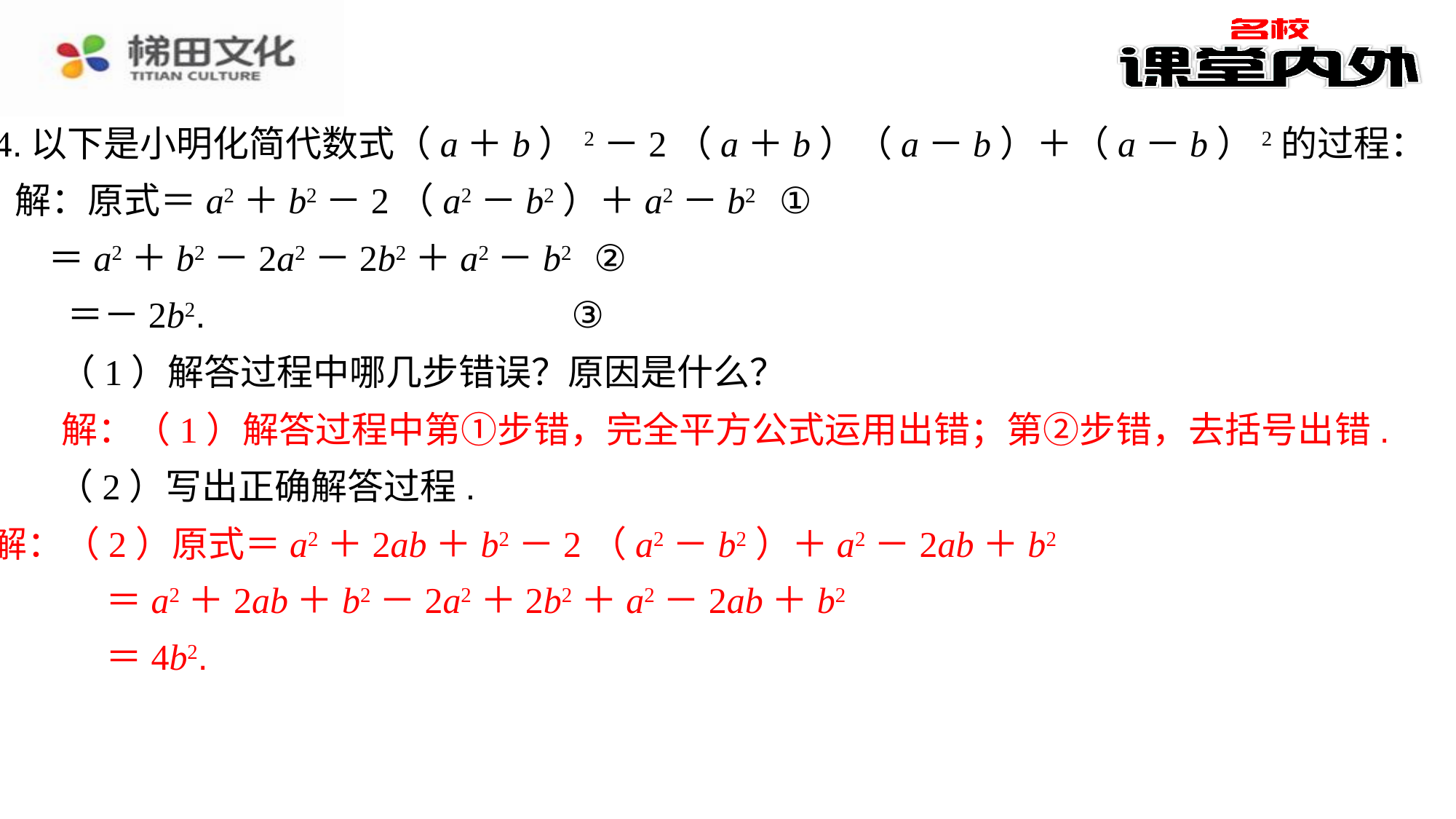

14.以下是小明化简代数式（a＋b）2－2（a＋b）（a－b）＋（a－b）2的过程：
解：原式＝a2＋b2－2（a2－b2）＋a2－b2	①
＝a2＋b2－2a2－2b2＋a2－b2	②
＝－2b2.	③
（1）解答过程中哪几步错误？原因是什么？
解：（1）解答过程中第①步错，完全平方公式运用出错；第②步错，去括号出错.
（2）写出正确解答过程.
解：（2）原式＝a2＋2ab＋b2－2（a2－b2）＋a2－2ab＋b2
             ＝a2＋2ab＋b2－2a2＋2b2＋a2－2ab＋b2
             ＝4b2.